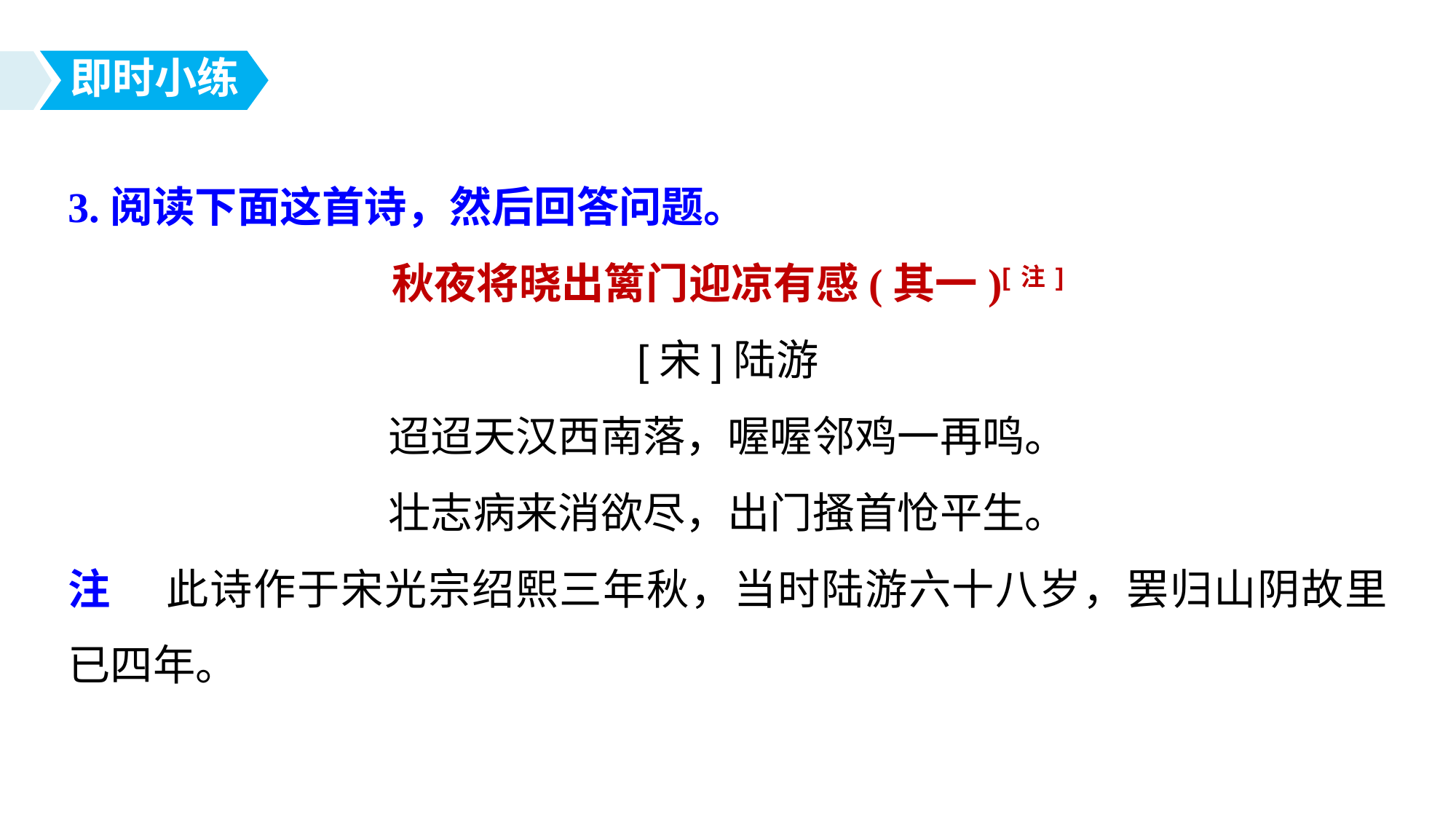

即时小练

3.阅读下面这首诗，然后回答问题。
秋夜将晓出篱门迎凉有感(其一)[注]
[宋]陆游
迢迢天汉西南落，喔喔邻鸡一再鸣。
壮志病来消欲尽，出门搔首怆平生。
注 　此诗作于宋光宗绍熙三年秋，当时陆游六十八岁，罢归山阴故里已四年。